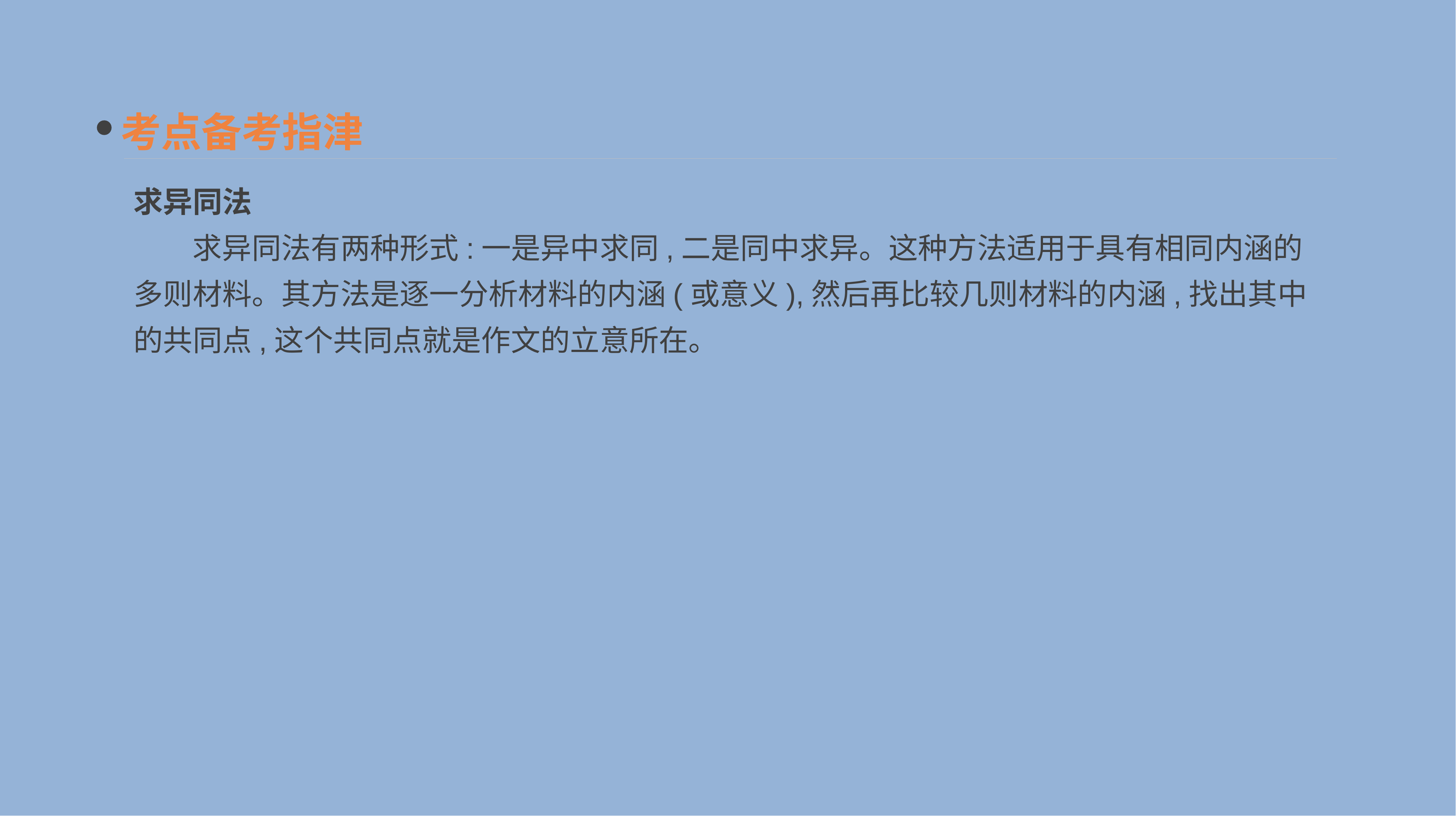

考点备考指津

求异同法
　　求异同法有两种形式:一是异中求同,二是同中求异。这种方法适用于具有相同内涵的多则材料。其方法是逐一分析材料的内涵(或意义),然后再比较几则材料的内涵,找出其中的共同点,这个共同点就是作文的立意所在。